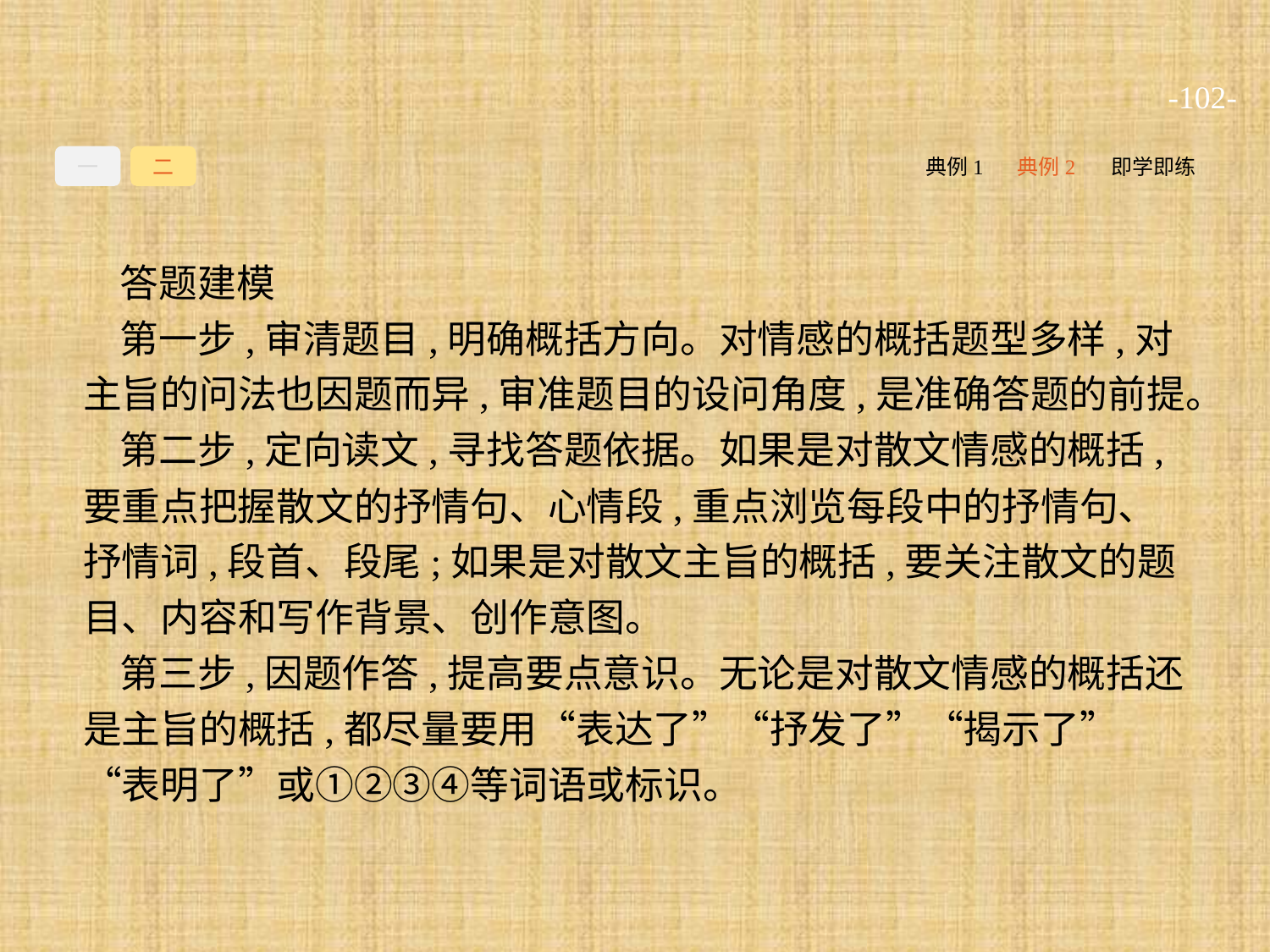

-102-
一
二
典例1
典例2
即学即练
答题建模
第一步,审清题目,明确概括方向。对情感的概括题型多样,对主旨的问法也因题而异,审准题目的设问角度,是准确答题的前提。
第二步,定向读文,寻找答题依据。如果是对散文情感的概括,要重点把握散文的抒情句、心情段,重点浏览每段中的抒情句、抒情词,段首、段尾;如果是对散文主旨的概括,要关注散文的题目、内容和写作背景、创作意图。
第三步,因题作答,提高要点意识。无论是对散文情感的概括还是主旨的概括,都尽量要用“表达了”“抒发了”“揭示了”“表明了”或①②③④等词语或标识。